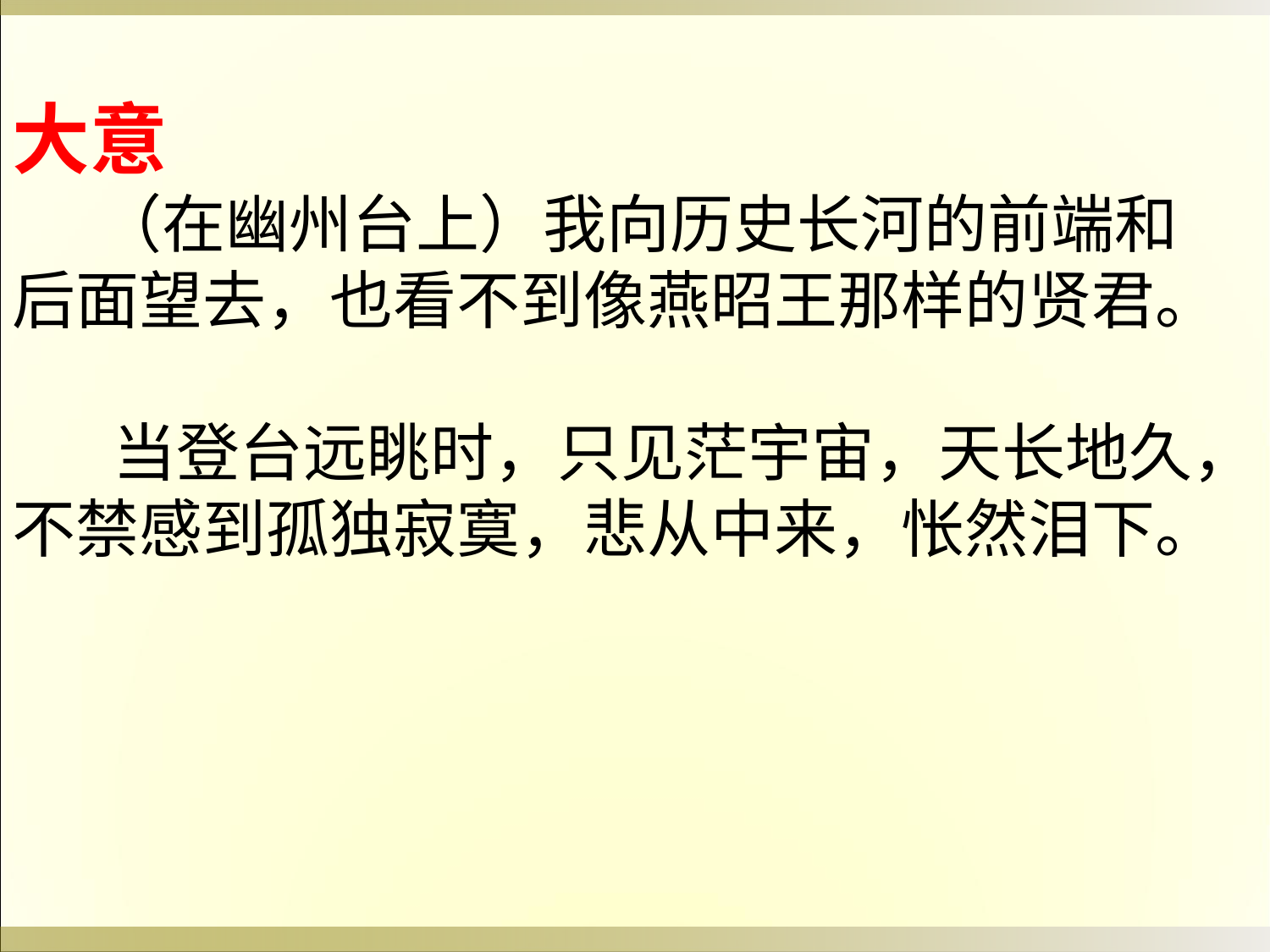

大意
     （在幽州台上）我向历史长河的前端和后面望去，也看不到像燕昭王那样的贤君。

      当登台远眺时，只见茫宇宙，天长地久，不禁感到孤独寂寞，悲从中来，怅然泪下。